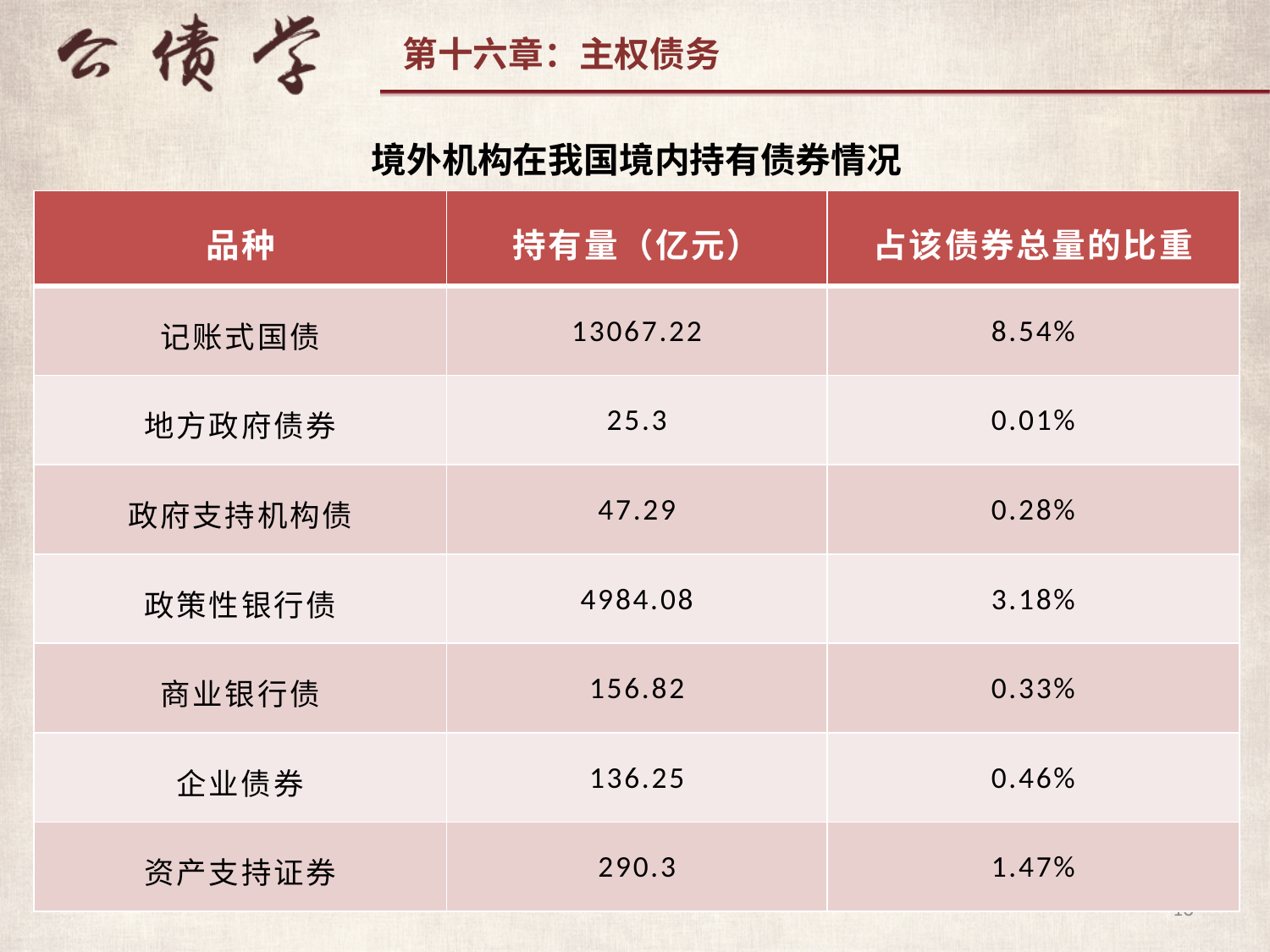

境外机构在我国境内持有债券情况
| 品种 | 持有量（亿元） | 占该债券总量的比重 |
| --- | --- | --- |
| 记账式国债 | 13067.22 | 8.54% |
| 地方政府债券 | 25.3 | 0.01% |
| 政府支持机构债 | 47.29 | 0.28% |
| 政策性银行债 | 4984.08 | 3.18% |
| 商业银行债 | 156.82 | 0.33% |
| 企业债券 | 136.25 | 0.46% |
| 资产支持证券 | 290.3 | 1.47% |
13